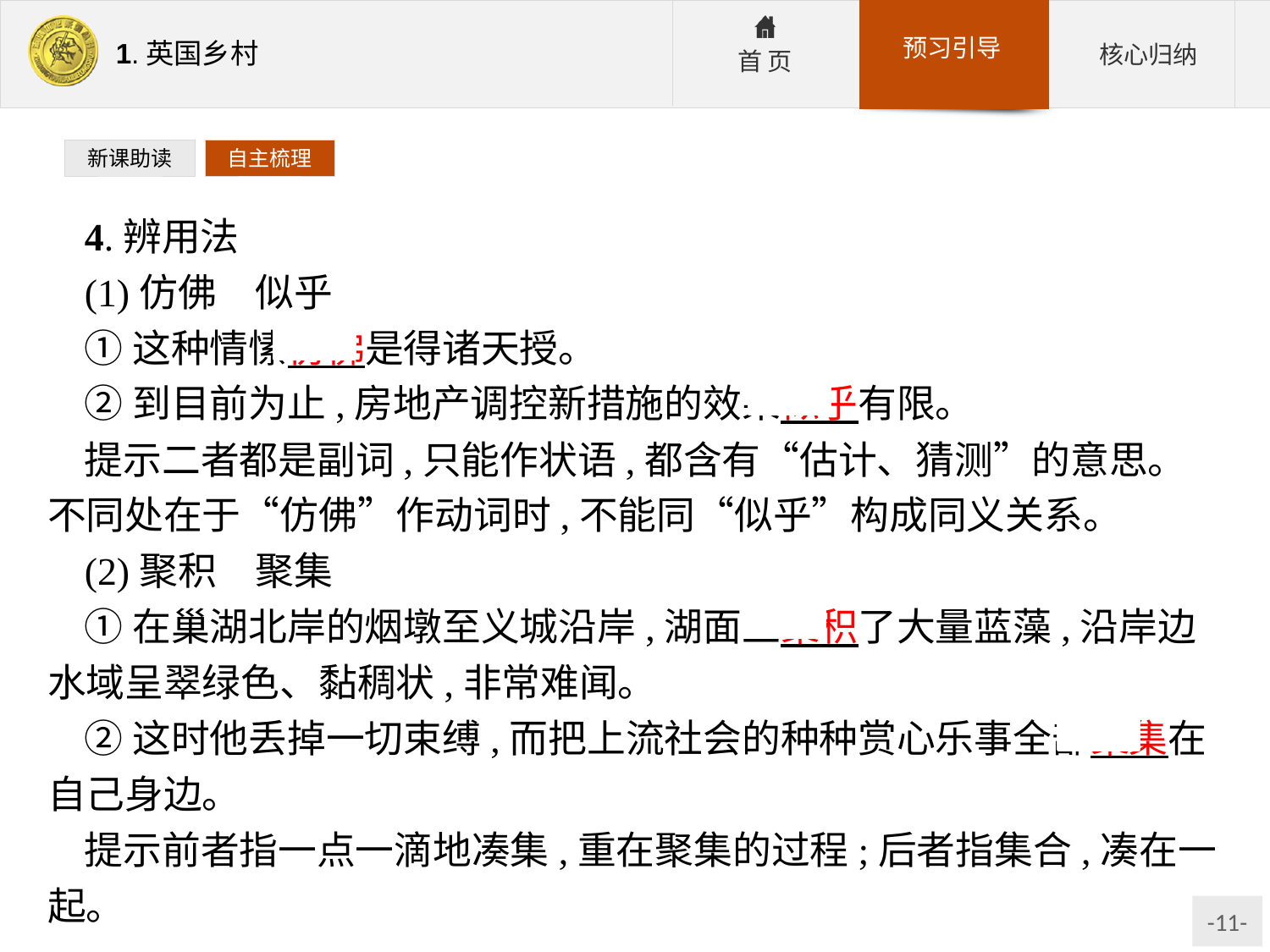

新课助读
自主梳理
4.辨用法
(1)仿佛　似乎
①这种情愫仿佛是得诸天授。
②到目前为止,房地产调控新措施的效果似乎有限。
提示二者都是副词,只能作状语,都含有“估计、猜测”的意思。不同处在于“仿佛”作动词时,不能同“似乎”构成同义关系。
(2)聚积　聚集
①在巢湖北岸的烟墩至义城沿岸,湖面上聚积了大量蓝藻,沿岸边水域呈翠绿色、黏稠状,非常难闻。
②这时他丢掉一切束缚,而把上流社会的种种赏心乐事全部聚集在自己身边。
提示前者指一点一滴地凑集,重在聚集的过程;后者指集合,凑在一起。